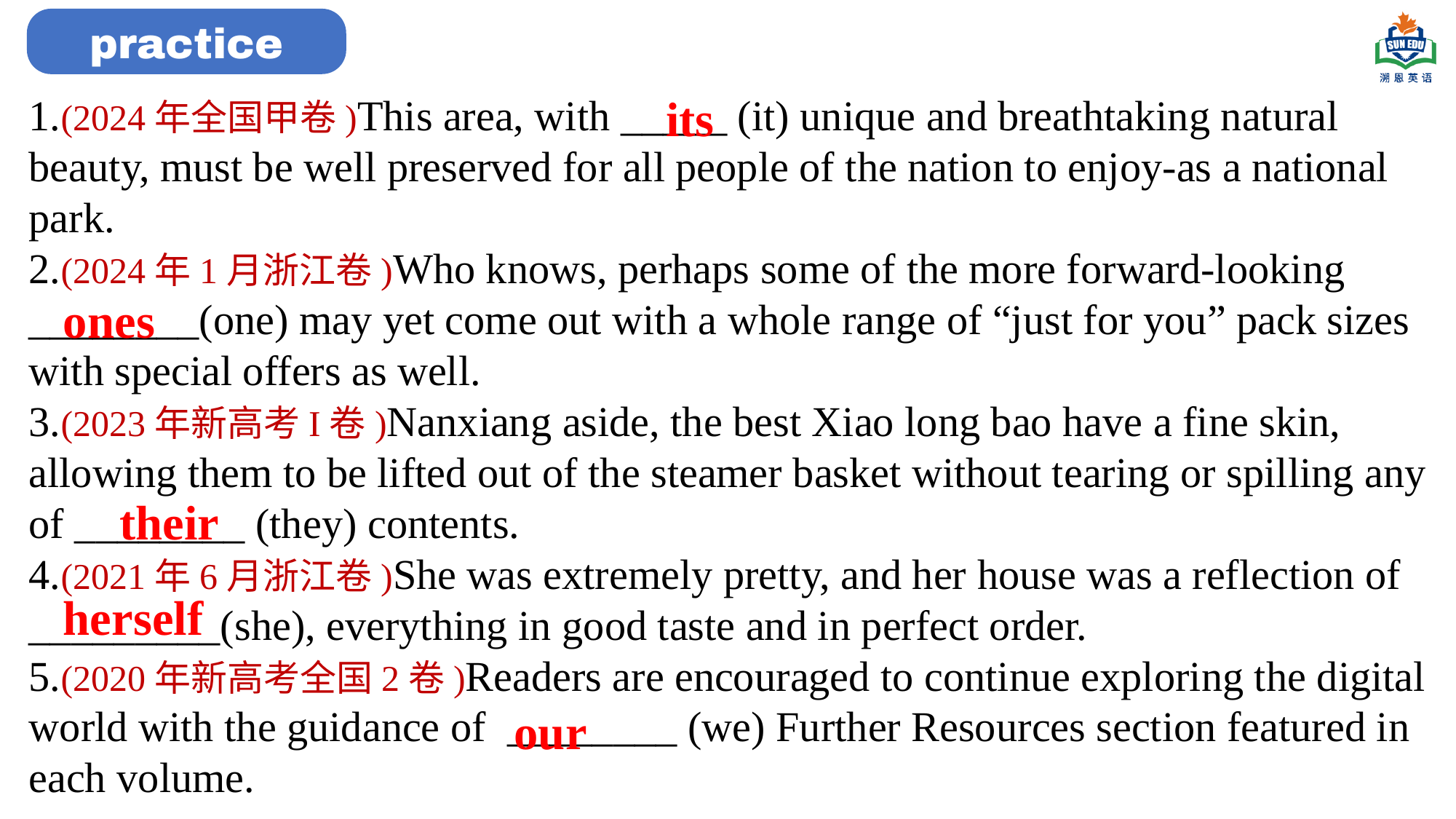

practice
1.(2024年全国甲卷)This area, with _____ (it) unique and breathtaking natural beauty, must be well preserved for all people of the nation to enjoy-as a national park.
2.(2024年1月浙江卷)Who knows, perhaps some of the more forward-looking ________(one) may yet come out with a whole range of “just for you” pack sizes with special offers as well.
3.(2023年新高考I卷)Nanxiang aside, the best Xiao long bao have a fine skin, allowing them to be lifted out of the steamer basket without tearing or spilling any of ________ (they) contents.
4.(2021年6月浙江卷)She was extremely pretty, and her house was a reflection of    _________(she), everything in good taste and in perfect order.
5.(2020年新高考全国2卷)Readers are encouraged to continue exploring the digital world with the guidance of  ________ (we) Further Resources section featured in each volume.
its
ones
their
herself
our